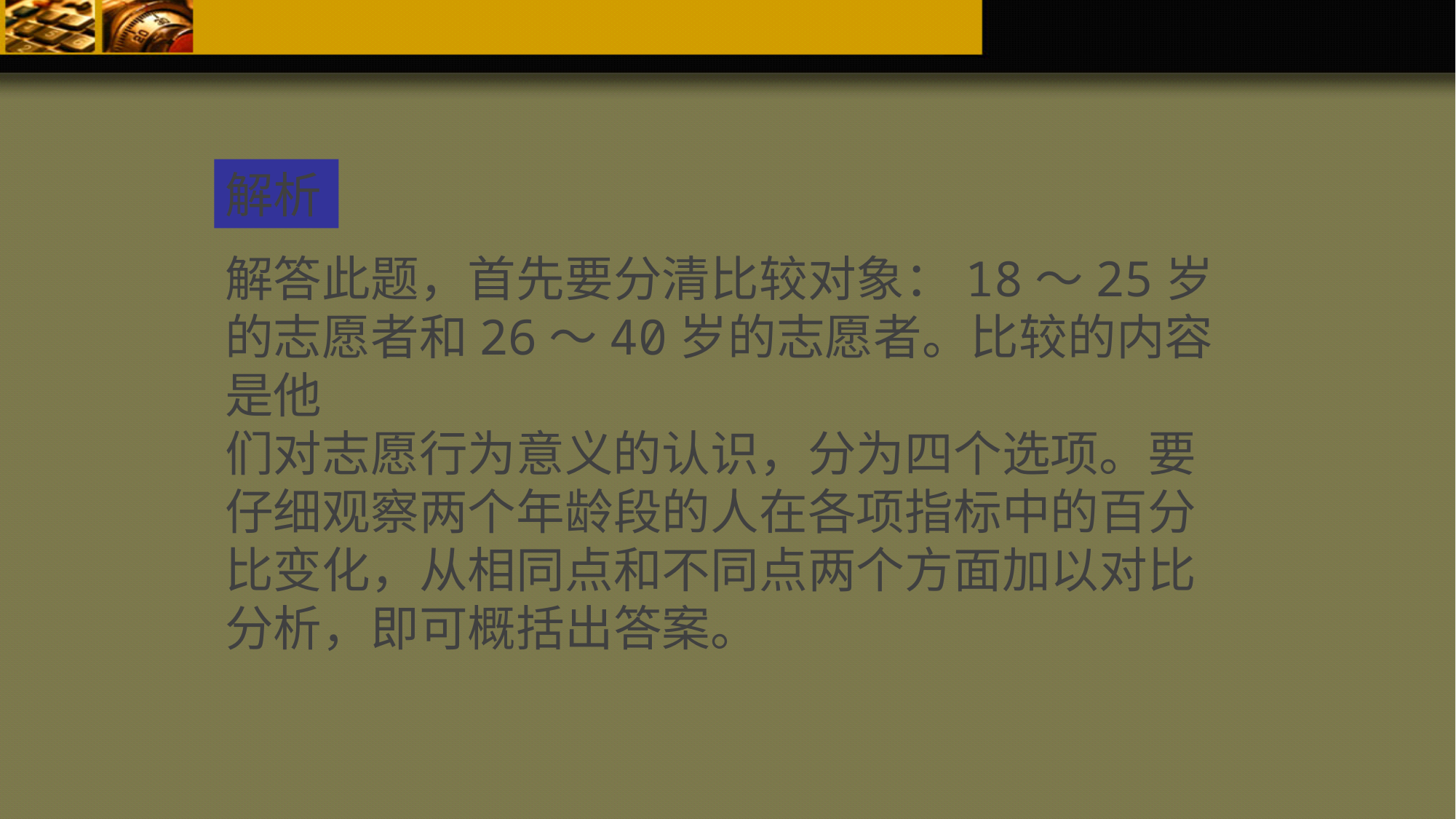

解析
解答此题，首先要分清比较对象：18～25岁的志愿者和26～40岁的志愿者。比较的内容是他
们对志愿行为意义的认识，分为四个选项。要仔细观察两个年龄段的人在各项指标中的百分比变化，从相同点和不同点两个方面加以对比分析，即可概括出答案。